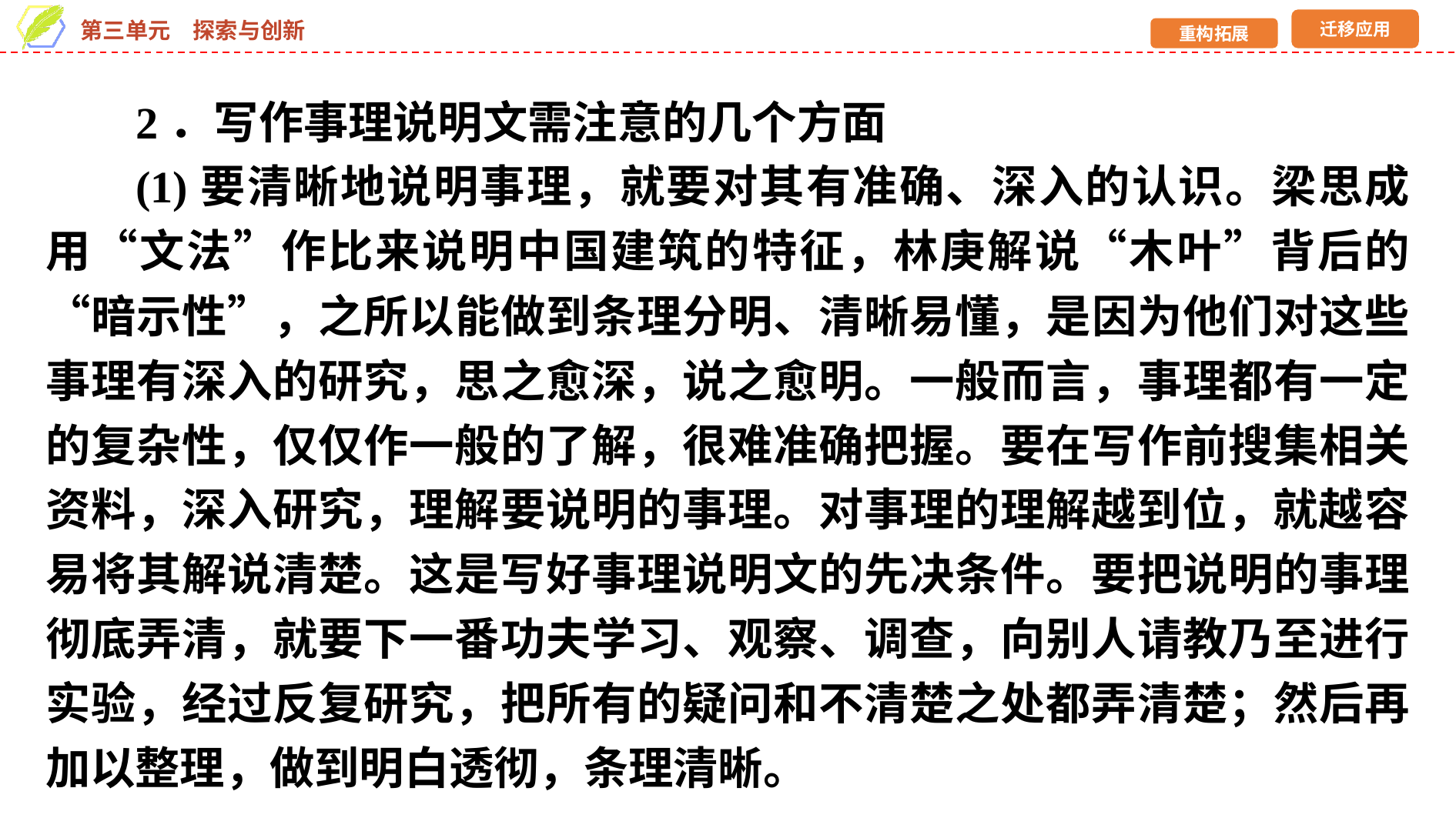

2．写作事理说明文需注意的几个方面
(1)要清晰地说明事理，就要对其有准确、深入的认识。梁思成用“文法”作比来说明中国建筑的特征，林庚解说“木叶”背后的“暗示性”，之所以能做到条理分明、清晰易懂，是因为他们对这些事理有深入的研究，思之愈深，说之愈明。一般而言，事理都有一定的复杂性，仅仅作一般的了解，很难准确把握。要在写作前搜集相关资料，深入研究，理解要说明的事理。对事理的理解越到位，就越容易将其解说清楚。这是写好事理说明文的先决条件。要把说明的事理彻底弄清，就要下一番功夫学习、观察、调查，向别人请教乃至进行实验，经过反复研究，把所有的疑问和不清楚之处都弄清楚；然后再加以整理，做到明白透彻，条理清晰。